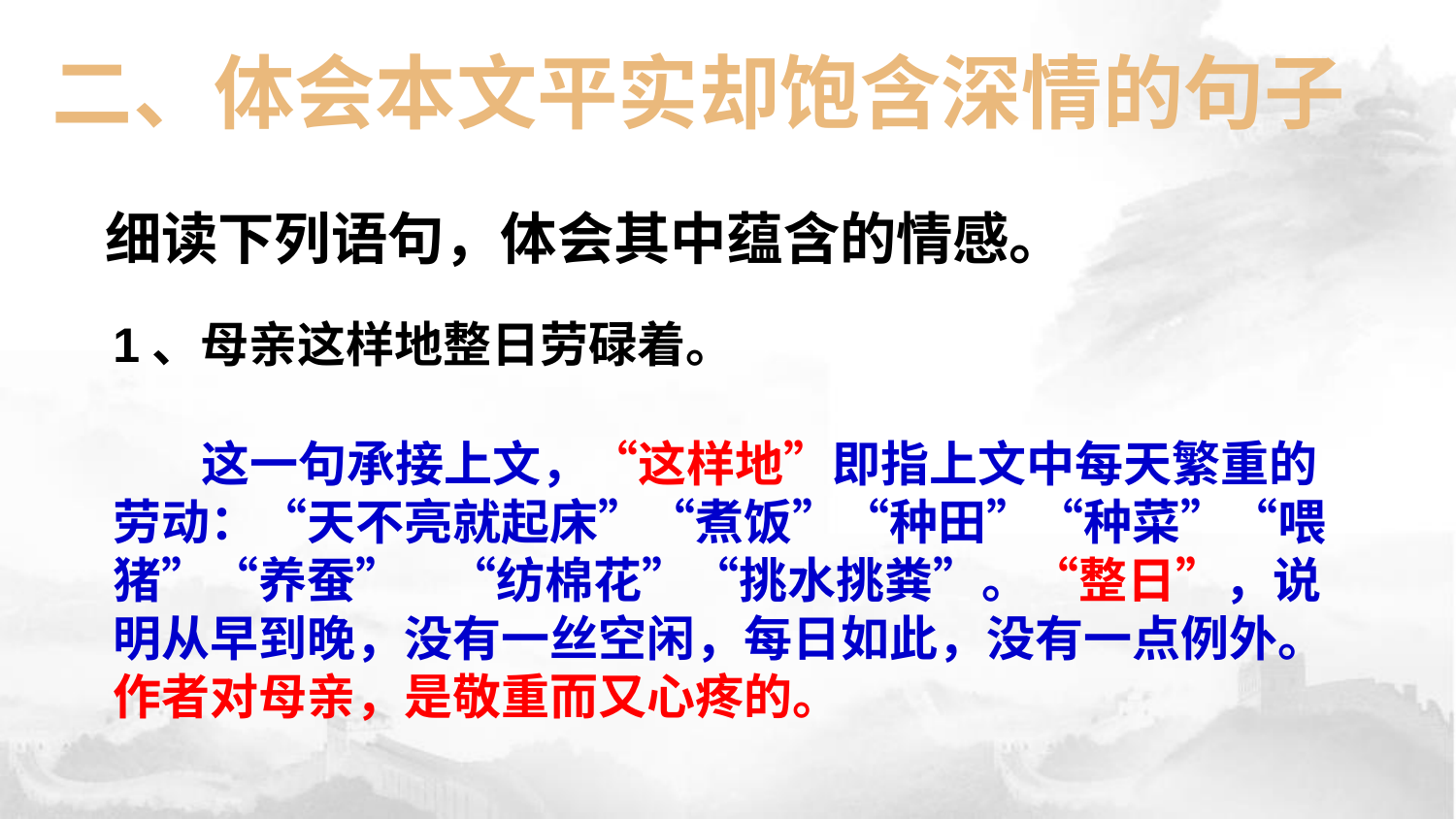

二、体会本文平实却饱含深情的句子
细读下列语句，体会其中蕴含的情感。
1、母亲这样地整日劳碌着。
       这一句承接上文，“这样地”即指上文中每天繁重的劳动：“天不亮就起床”“煮饭”“种田”“种菜”“喂猪”“养蚕”    “纺棉花”“挑水挑粪”。“整日”，说明从早到晚，没有一丝空闲，每日如此，没有一点例外。作者对母亲，是敬重而又心疼的。